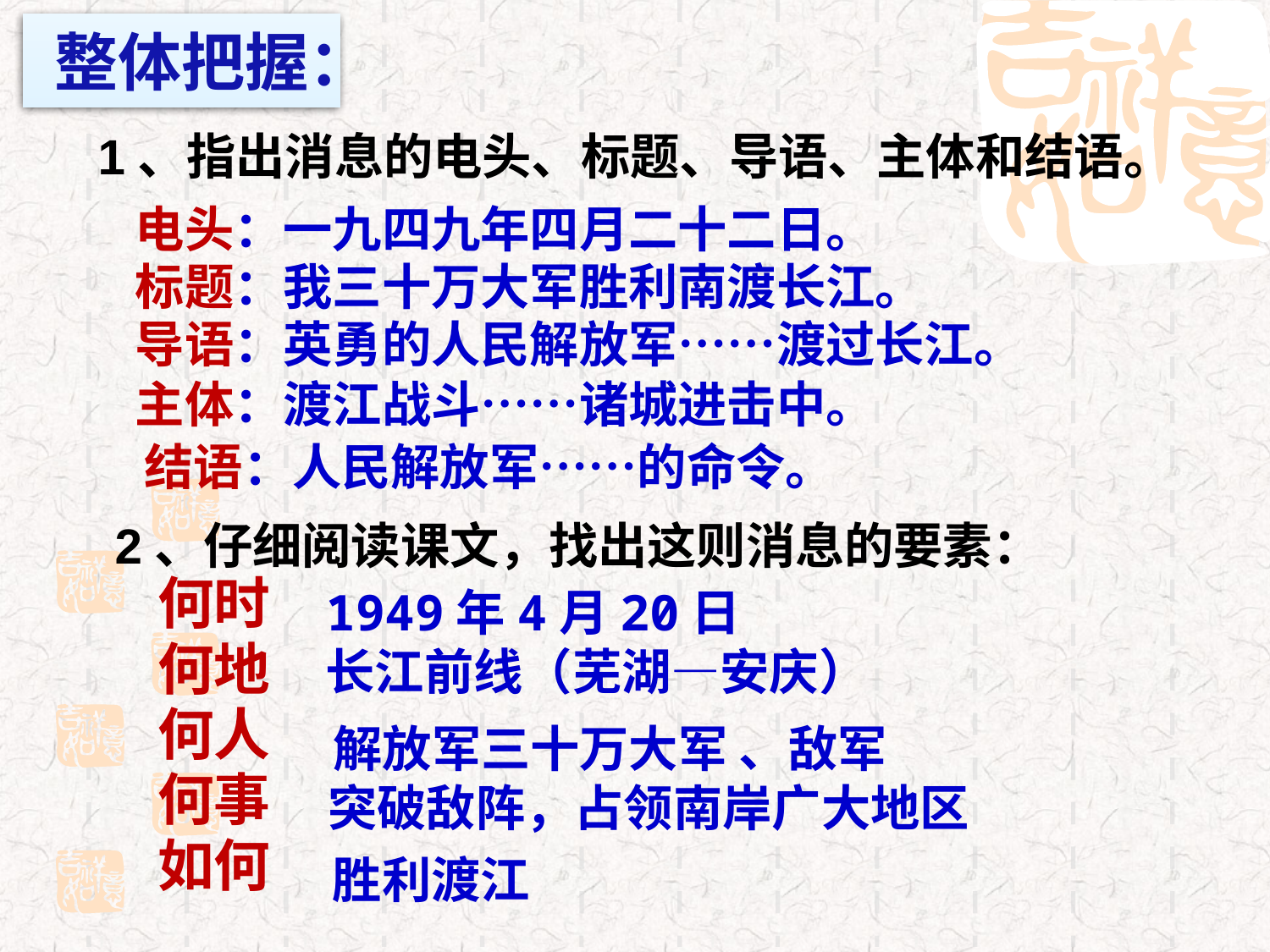

# 整体把握：
1、指出消息的电头、标题、导语、主体和结语。
电头：一九四九年四月二十二日。
标题：我三十万大军胜利南渡长江。
导语：英勇的人民解放军……渡过长江。
主体：渡江战斗……诸城进击中。
结语：人民解放军……的命令。
2、仔细阅读课文，找出这则消息的要素：
何时
何地
何人
何事
如何
1949年4月20日
长江前线（芜湖—安庆）
解放军三十万大军 、敌军
突破敌阵，占领南岸广大地区
胜利渡江